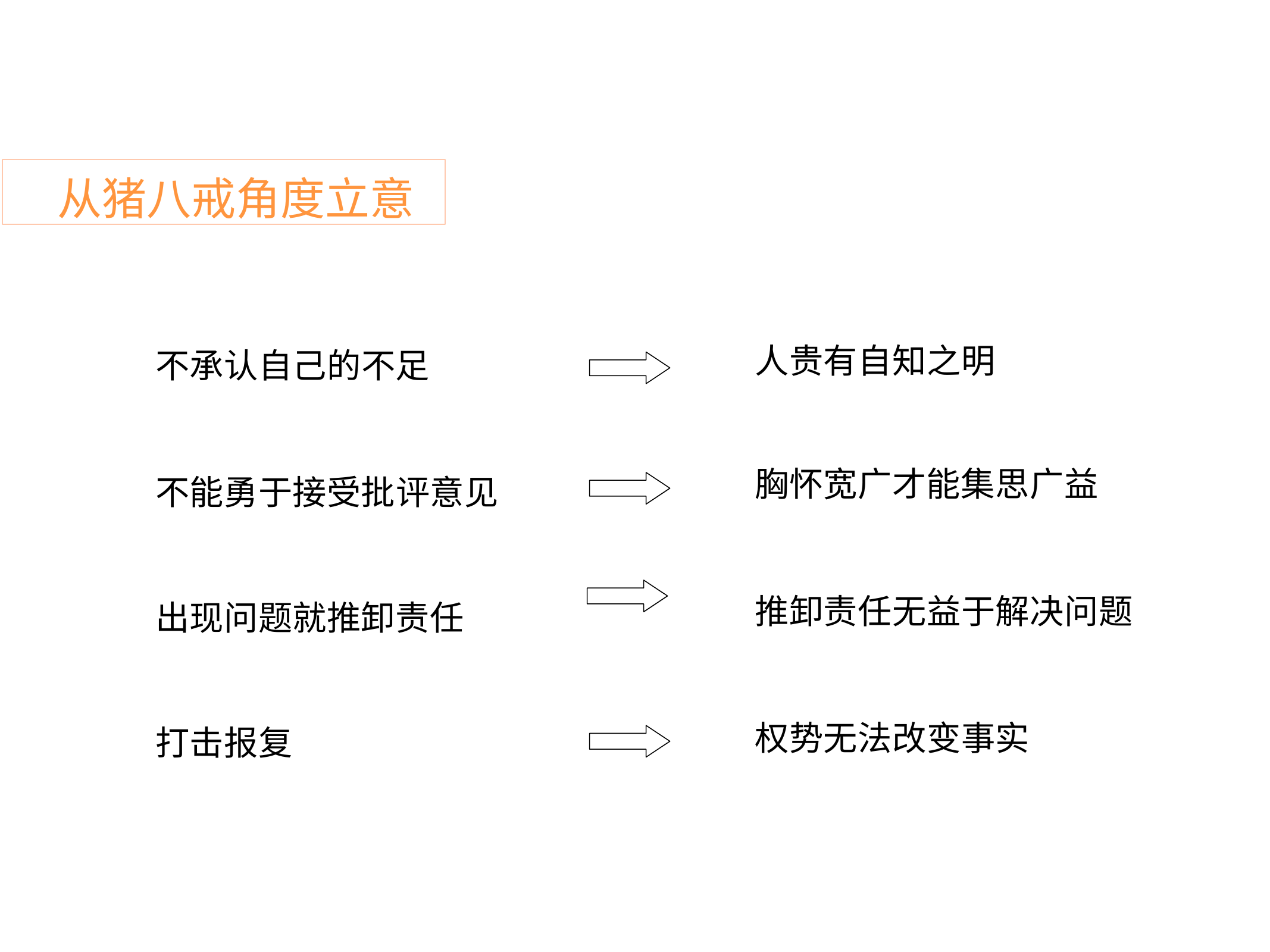

从猪八戒角度立意
#
人贵有自知之明

胸怀宽广才能集思广益
推卸责任无益于解决问题 权势无法改变事实
不承认自己的不足

不能勇于接受批评意见
出现问题就推卸责任 打击报复